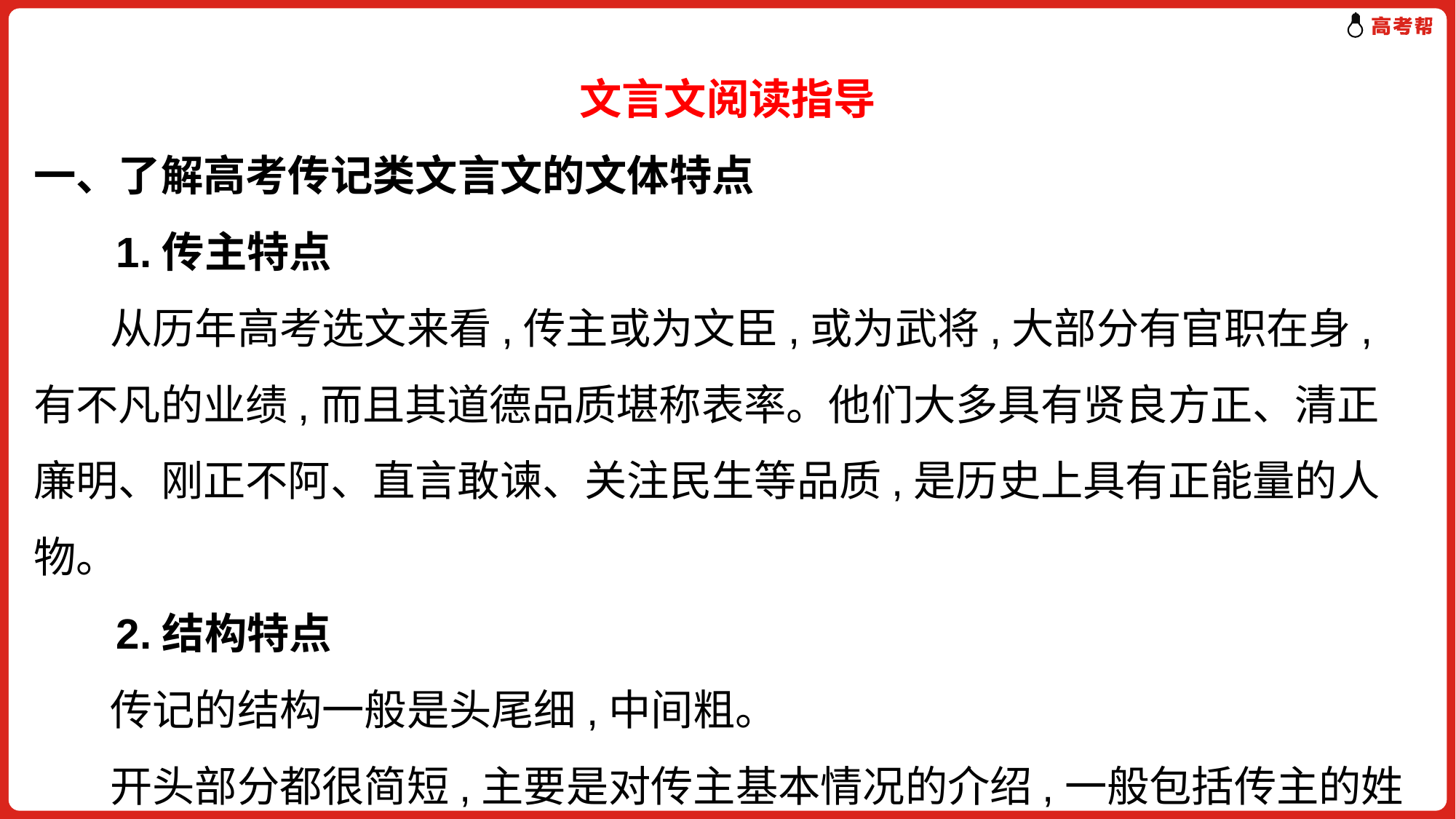

文言文阅读指导
一、了解高考传记类文言文的文体特点
       1.传主特点
       从历年高考选文来看,传主或为文臣,或为武将,大部分有官职在身,有不凡的业绩,而且其道德品质堪称表率。他们大多具有贤良方正、清正廉明、刚正不阿、直言敢谏、关注民生等品质,是历史上具有正能量的人物。
       2.结构特点
       传记的结构一般是头尾细,中间粗。
       开头部分都很简短,主要是对传主基本情况的介绍,一般包括传主的姓名、